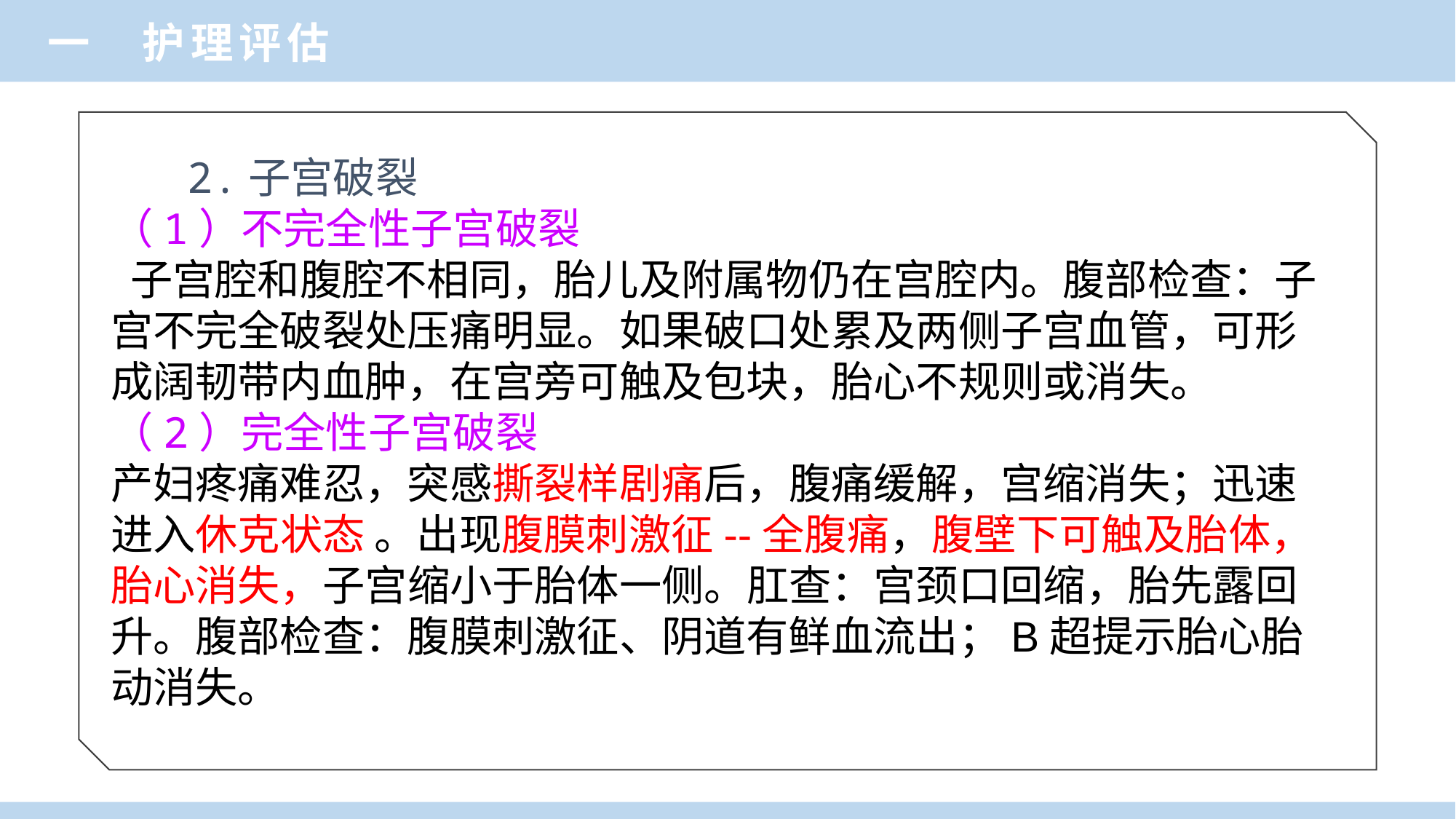

一   护理评估

   2.子宫破裂
（1）不完全性子宫破裂
 子宫腔和腹腔不相同，胎儿及附属物仍在宫腔内。腹部检查：子宫不完全破裂处压痛明显。如果破口处累及两侧子宫血管，可形成阔韧带内血肿，在宫旁可触及包块，胎心不规则或消失。
（2）完全性子宫破裂
产妇疼痛难忍，突感撕裂样剧痛后，腹痛缓解，宫缩消失；迅速进入休克状态 。出现腹膜刺激征--全腹痛，腹壁下可触及胎体，胎心消失，子宫缩小于胎体一侧。肛查：宫颈口回缩，胎先露回升。腹部检查：腹膜刺激征、阴道有鲜血流出；B超提示胎心胎动消失。